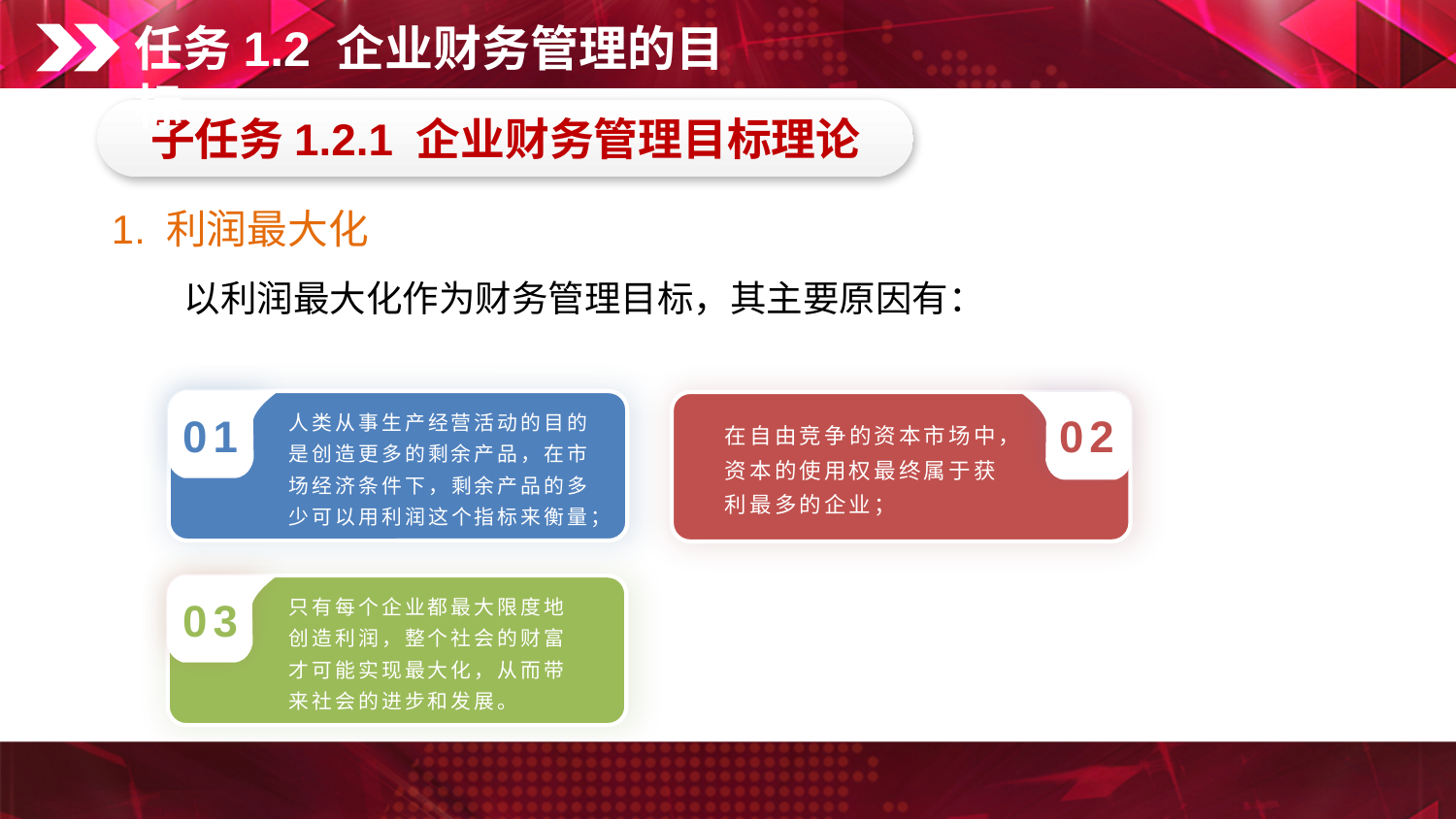

任务1.2 企业财务管理的目标

子任务1.2.1 企业财务管理目标理论
1. 利润最大化
　　以利润最大化作为财务管理目标，其主要原因有：

人类从事生产经营活动的目的是创造更多的剩余产品，在市场经济条件下，剩余产品的多少可以用利润这个指标来衡量；
01
在自由竞争的资本市场中，资本的使用权最终属于获利最多的企业；
02

03
只有每个企业都最大限度地创造利润，整个社会的财富才可能实现最大化，从而带来社会的进步和发展。